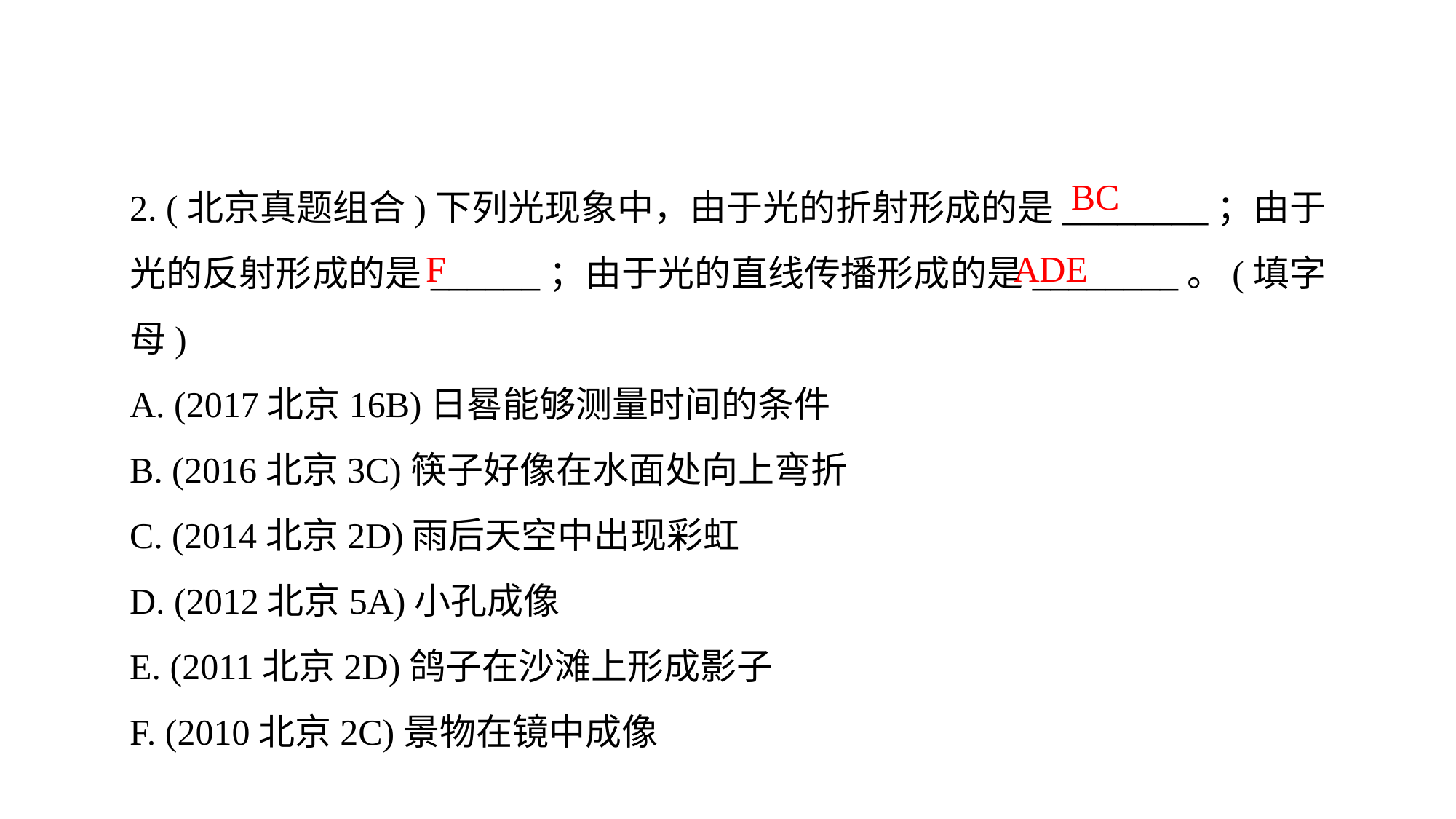

2. (北京真题组合)下列光现象中，由于光的折射形成的是________；由于光的反射形成的是______；由于光的直线传播形成的是________。(填字母)
A. (2017北京16B)日晷能够测量时间的条件
B. (2016北京3C)筷子好像在水面处向上弯折
C. (2014北京2D)雨后天空中出现彩虹
D. (2012北京5A)小孔成像
E. (2011北京2D)鸽子在沙滩上形成影子
F. (2010北京2C)景物在镜中成像

BC
ADE
F